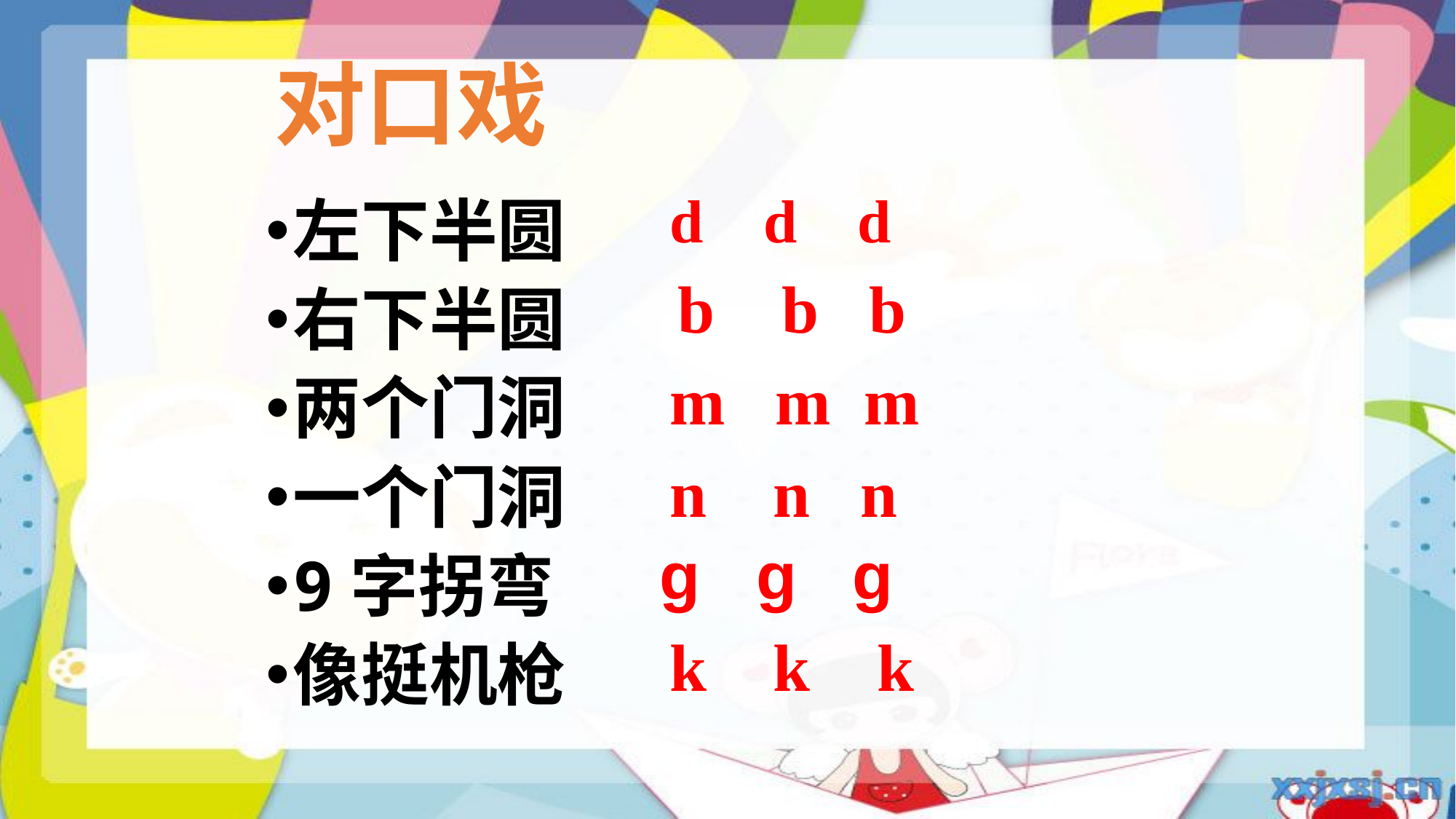

# 对口戏
d    d    d
左下半圆
右下半圆
两个门洞
一个门洞
9字拐弯
像挺机枪
b    b   b
m   m  m
n    n   n
g   g   g
k    k    k